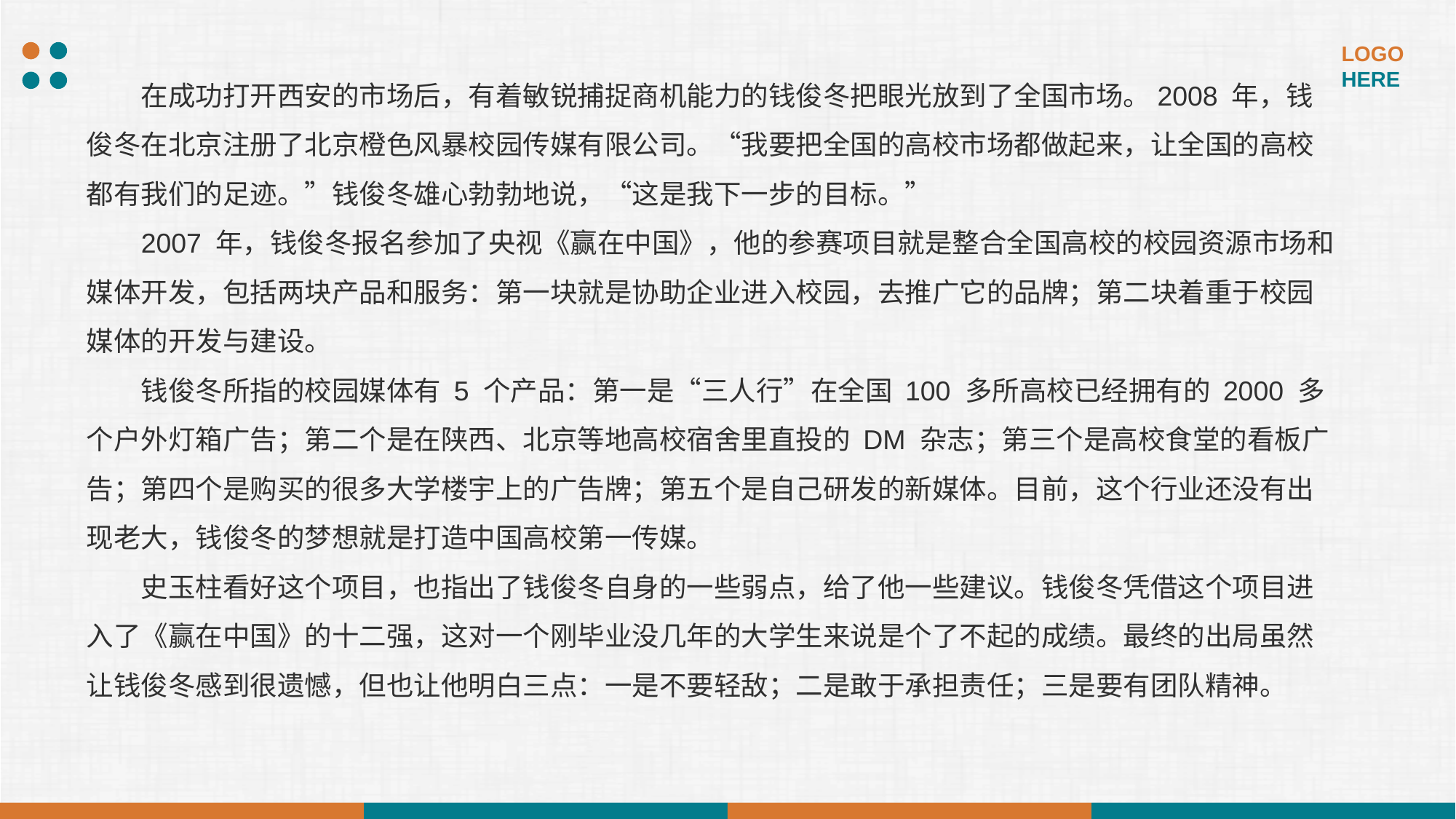

在成功打开西安的市场后，有着敏锐捕捉商机能力的钱俊冬把眼光放到了全国市场。2008 年，钱俊冬在北京注册了北京橙色风暴校园传媒有限公司。“我要把全国的高校市场都做起来，让全国的高校都有我们的足迹。”钱俊冬雄心勃勃地说，“这是我下一步的目标。”
2007 年，钱俊冬报名参加了央视《赢在中国》，他的参赛项目就是整合全国高校的校园资源市场和媒体开发，包括两块产品和服务：第一块就是协助企业进入校园，去推广它的品牌；第二块着重于校园媒体的开发与建设。
钱俊冬所指的校园媒体有 5 个产品：第一是“三人行”在全国 100 多所高校已经拥有的 2000 多个户外灯箱广告；第二个是在陕西、北京等地高校宿舍里直投的 DM 杂志；第三个是高校食堂的看板广告；第四个是购买的很多大学楼宇上的广告牌；第五个是自己研发的新媒体。目前，这个行业还没有出现老大，钱俊冬的梦想就是打造中国高校第一传媒。
史玉柱看好这个项目，也指出了钱俊冬自身的一些弱点，给了他一些建议。钱俊冬凭借这个项目进入了《赢在中国》的十二强，这对一个刚毕业没几年的大学生来说是个了不起的成绩。最终的出局虽然让钱俊冬感到很遗憾，但也让他明白三点：一是不要轻敌；二是敢于承担责任；三是要有团队精神。